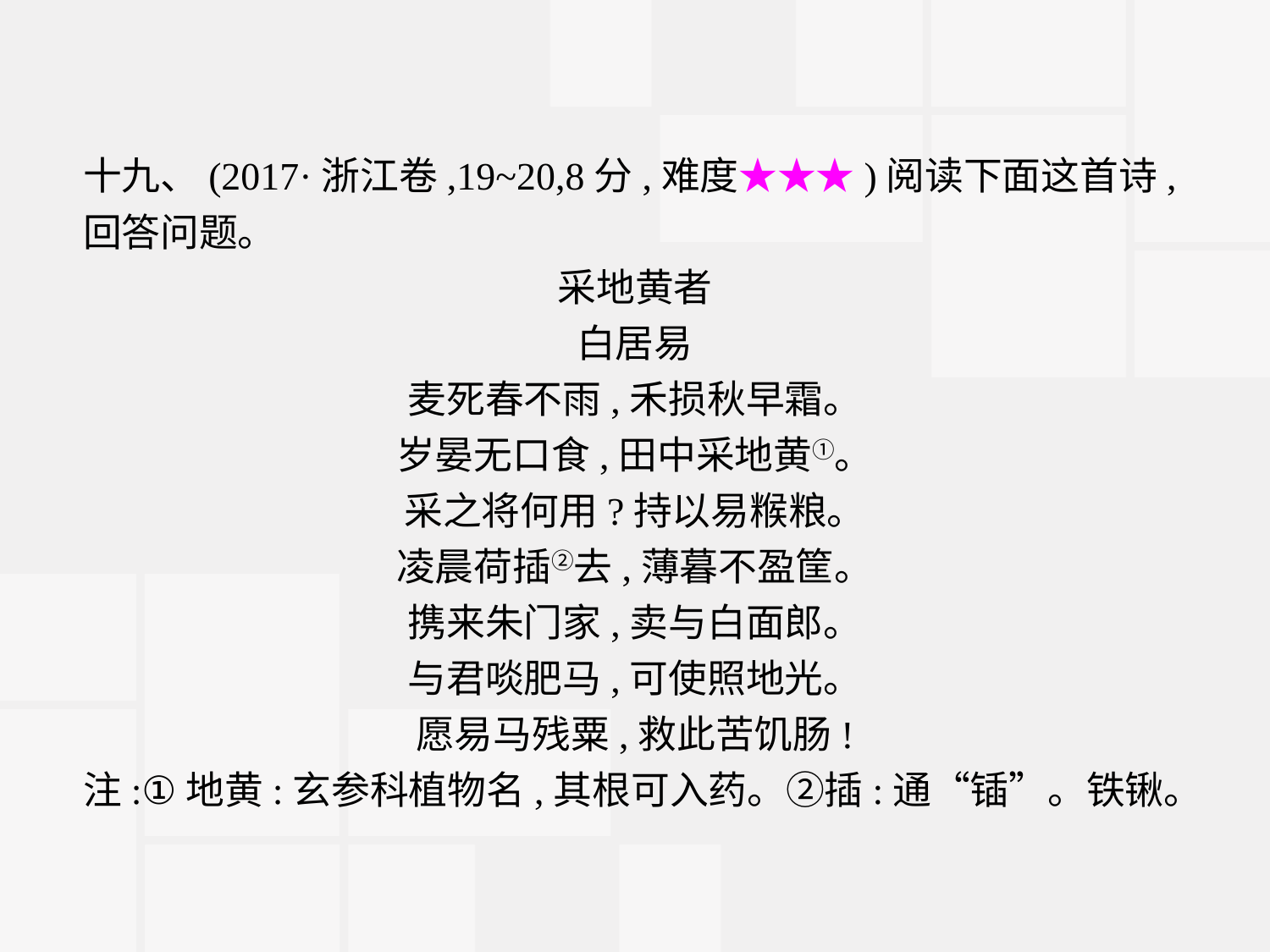

十九、(2017·浙江卷,19~20,8分,难度★★★)阅读下面这首诗,回答问题。
采地黄者
白居易
麦死春不雨,禾损秋早霜。
岁晏无口食,田中采地黄①。
采之将何用?持以易糇粮。
凌晨荷插②去,薄暮不盈筐。
携来朱门家,卖与白面郎。
与君啖肥马,可使照地光。
愿易马残粟,救此苦饥肠!
注:①地黄:玄参科植物名,其根可入药。②插:通“锸”。铁锹。